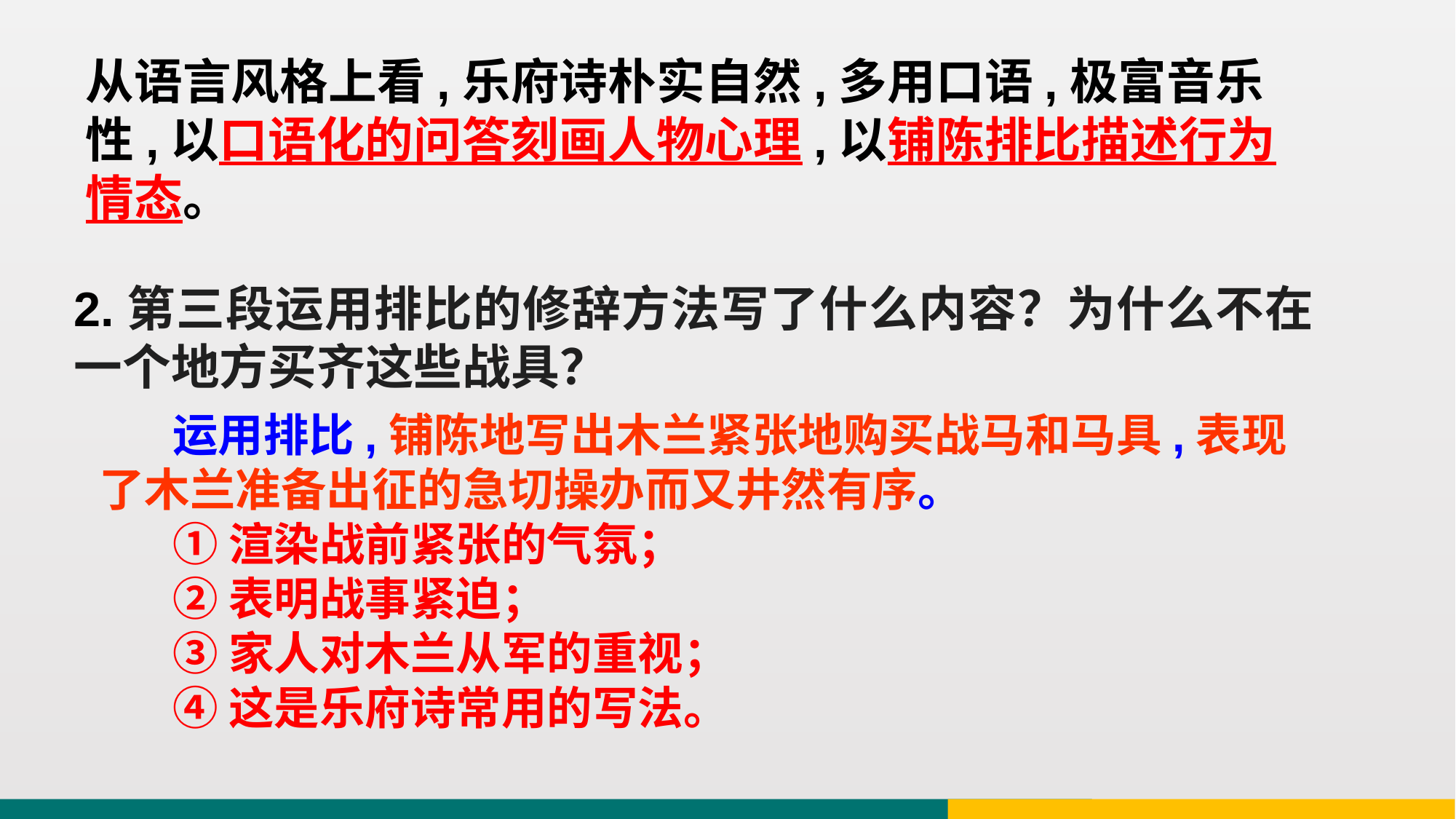

从语言风格上看,乐府诗朴实自然,多用口语,极富音乐性,以口语化的问答刻画人物心理,以铺陈排比描述行为情态。
2.第三段运用排比的修辞方法写了什么内容？为什么不在一个地方买齐这些战具？
运用排比,铺陈地写出木兰紧张地购买战马和马具,表现了木兰准备出征的急切操办而又井然有序。
①渲染战前紧张的气氛；
②表明战事紧迫；
③家人对木兰从军的重视；
④这是乐府诗常用的写法。